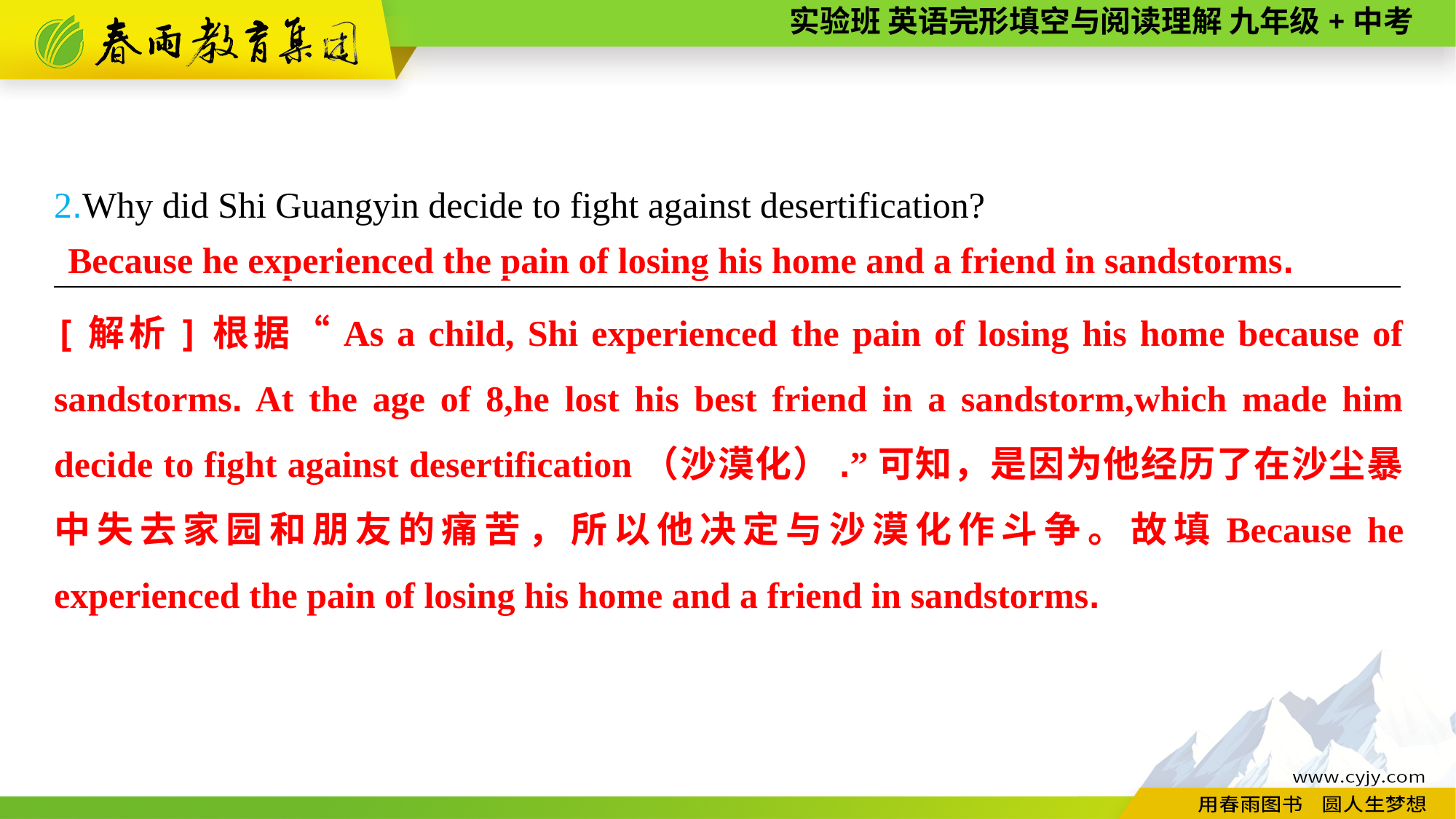

2.Why did Shi Guangyin decide to fight against desertification?
—————————————————————————————————————
Because he experienced the pain of losing his home and a friend in sandstorms.
[解析]根据“As a child, Shi experienced the pain of losing his home because of sandstorms. At the age of 8,he lost his best friend in a sandstorm,which made him decide to fight against desertification（沙漠化）.”可知，是因为他经历了在沙尘暴中失去家园和朋友的痛苦，所以他决定与沙漠化作斗争。故填Because he experienced the pain of losing his home and a friend in sandstorms.